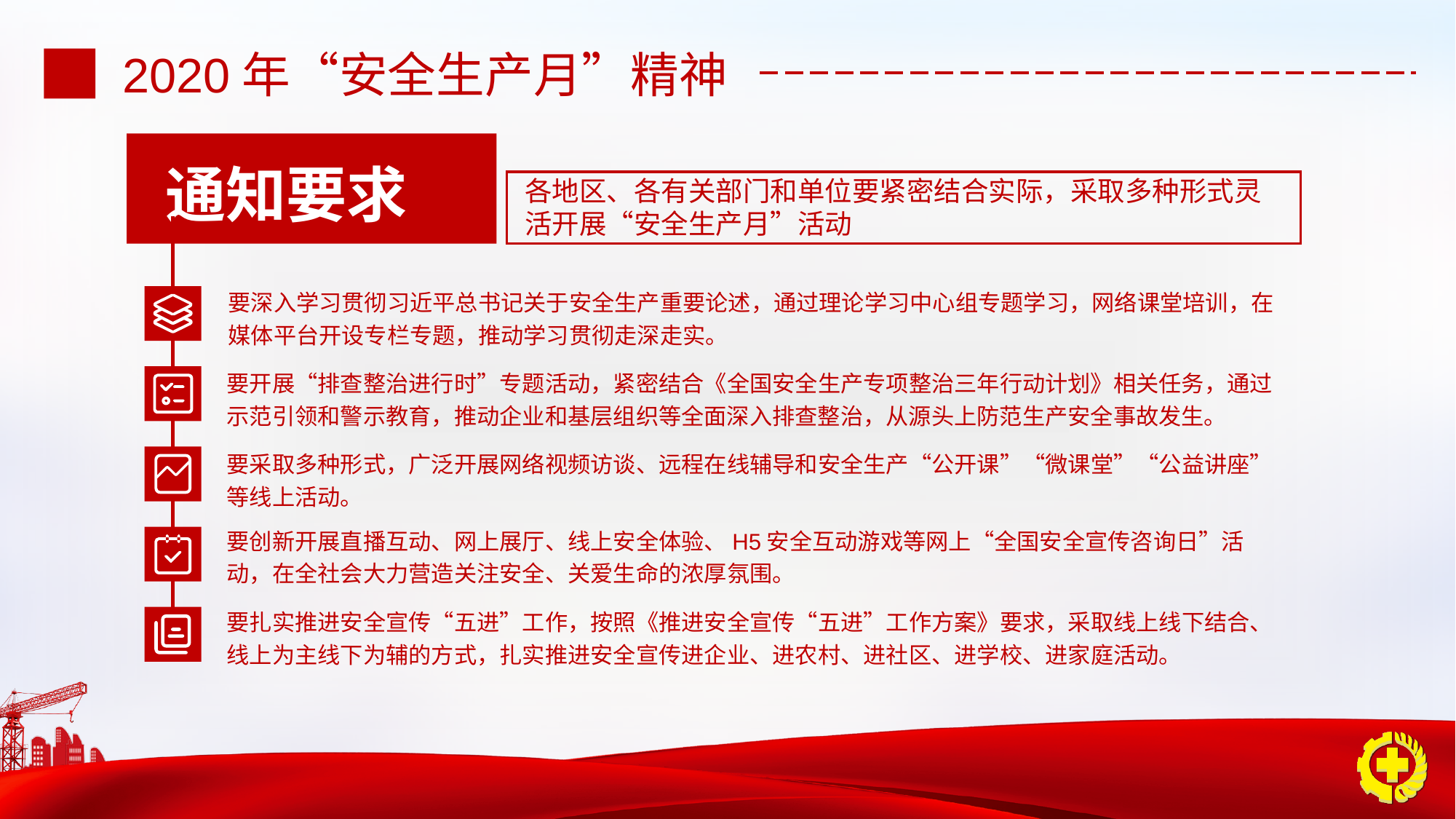

2020年“安全生产月”精神

通知要求
各地区、各有关部门和单位要紧密结合实际，采取多种形式灵活开展“安全生产月”活动

要深入学习贯彻习近平总书记关于安全生产重要论述，通过理论学习中心组专题学习，网络课堂培训，在媒体平台开设专栏专题，推动学习贯彻走深走实。

要开展“排查整治进行时”专题活动，紧密结合《全国安全生产专项整治三年行动计划》相关任务，通过示范引领和警示教育，推动企业和基层组织等全面深入排查整治，从源头上防范生产安全事故发生。

要采取多种形式，广泛开展网络视频访谈、远程在线辅导和安全生产“公开课”“微课堂”“公益讲座”等线上活动。

要创新开展直播互动、网上展厅、线上安全体验、H5安全互动游戏等网上“全国安全宣传咨询日”活动，在全社会大力营造关注安全、关爱生命的浓厚氛围。

要扎实推进安全宣传“五进”工作，按照《推进安全宣传“五进”工作方案》要求，采取线上线下结合、线上为主线下为辅的方式，扎实推进安全宣传进企业、进农村、进社区、进学校、进家庭活动。